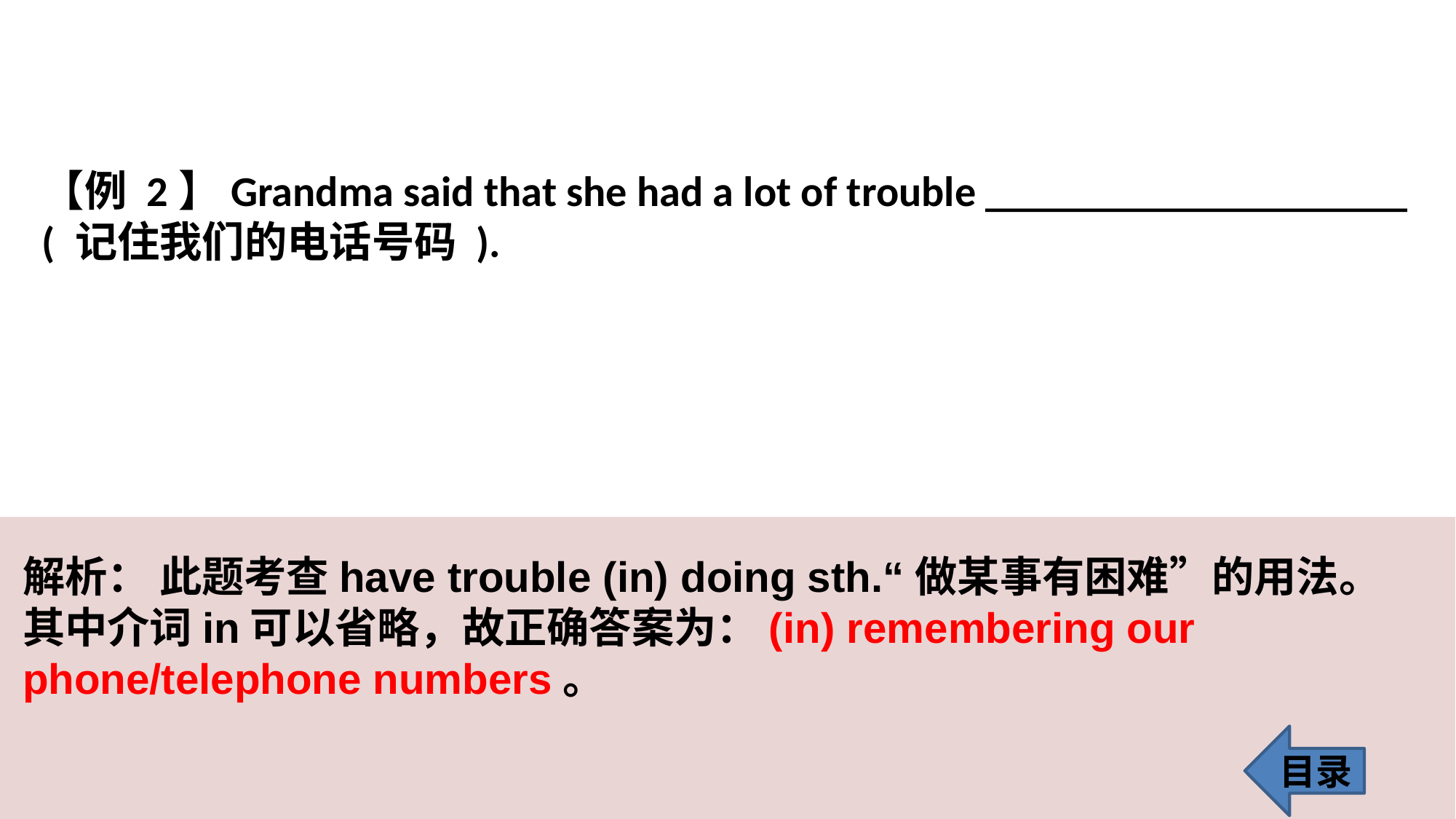

【例 2】Grandma said that she had a lot of trouble ____________________ ( 记住我们的电话号码 ).

解析： 此题考查have trouble (in) doing sth.“做某事有困难”的用法。其中介词in可以省略，故正确答案为：(in) remembering our phone/telephone numbers。
目录
16